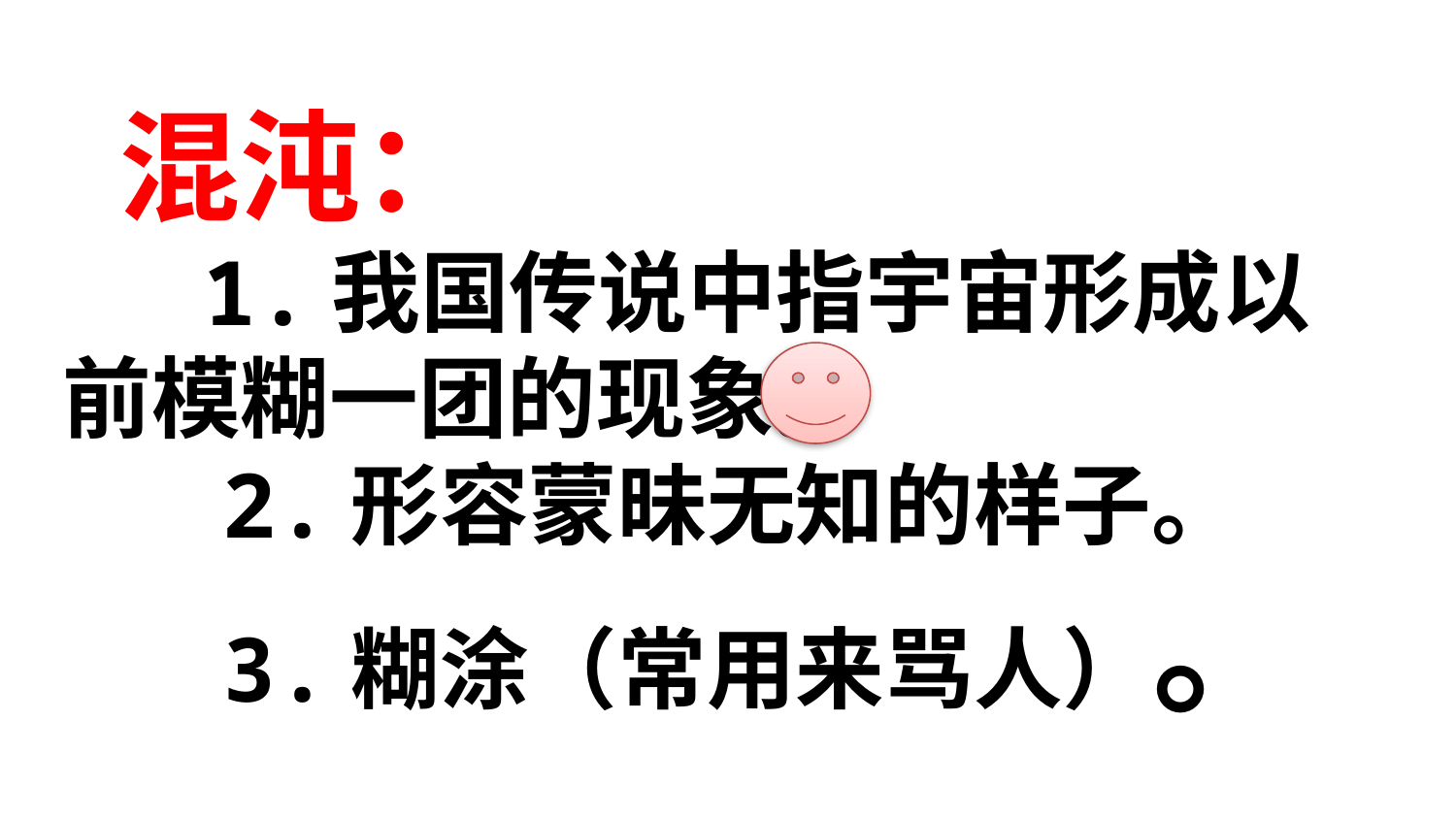

混沌：
   1.我国传说中指宇宙形成以前模糊一团的现象。
   2.形容蒙昧无知的样子。
   3.糊涂（常用来骂人）。